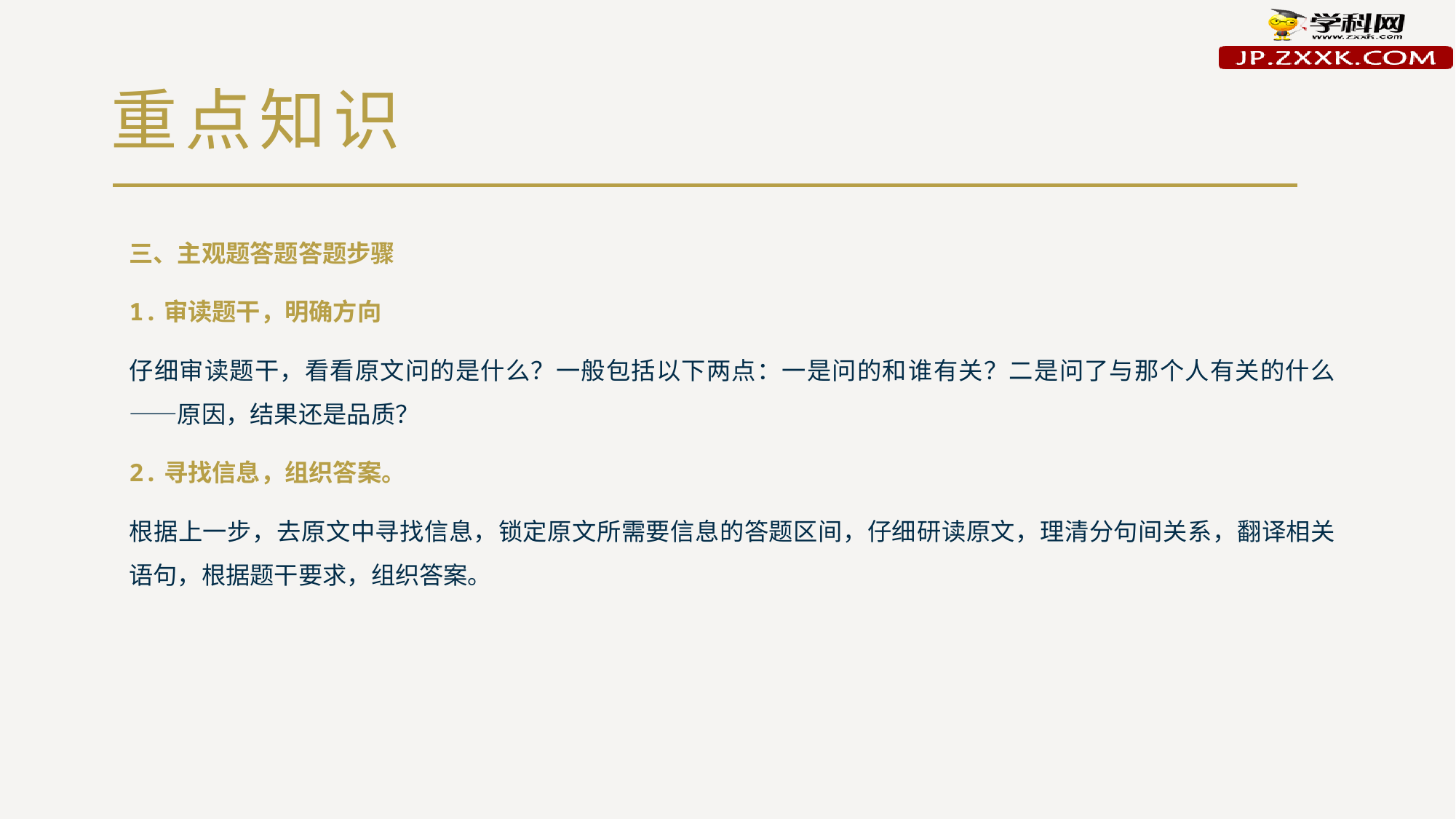

# 重点知识
三、主观题答题答题步骤
1.审读题干，明确方向
仔细审读题干，看看原文问的是什么？一般包括以下两点：一是问的和谁有关？二是问了与那个人有关的什么——原因，结果还是品质？
2.寻找信息，组织答案。
根据上一步，去原文中寻找信息，锁定原文所需要信息的答题区间，仔细研读原文，理清分句间关系，翻译相关语句，根据题干要求，组织答案。